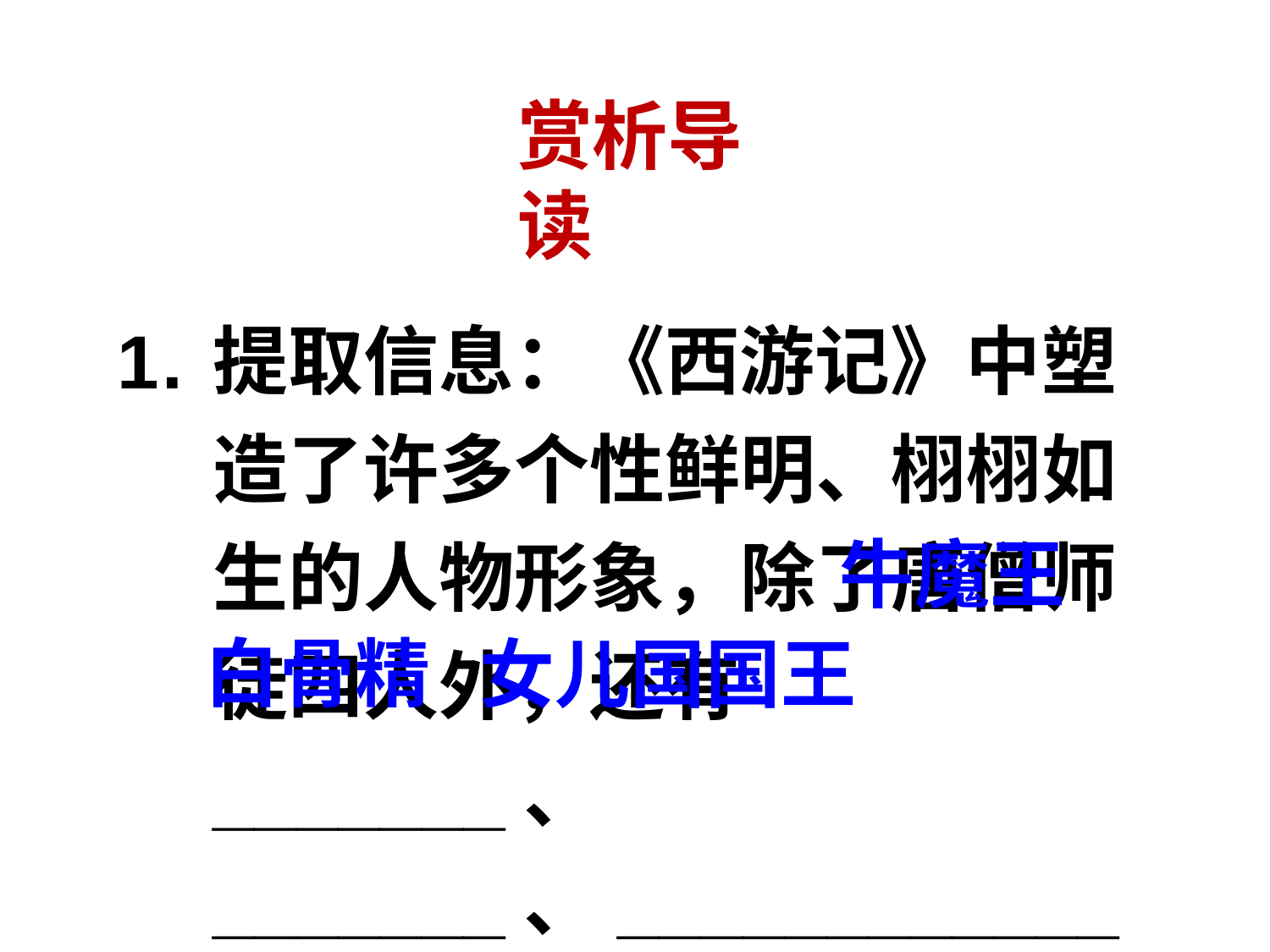

赏析导读
提取信息：《西游记》中塑造了许多个性鲜明、栩栩如生的人物形象，除了唐僧师徒四人外，还有_______、   _______、____________等。
牛魔王
白骨精
女儿国国王